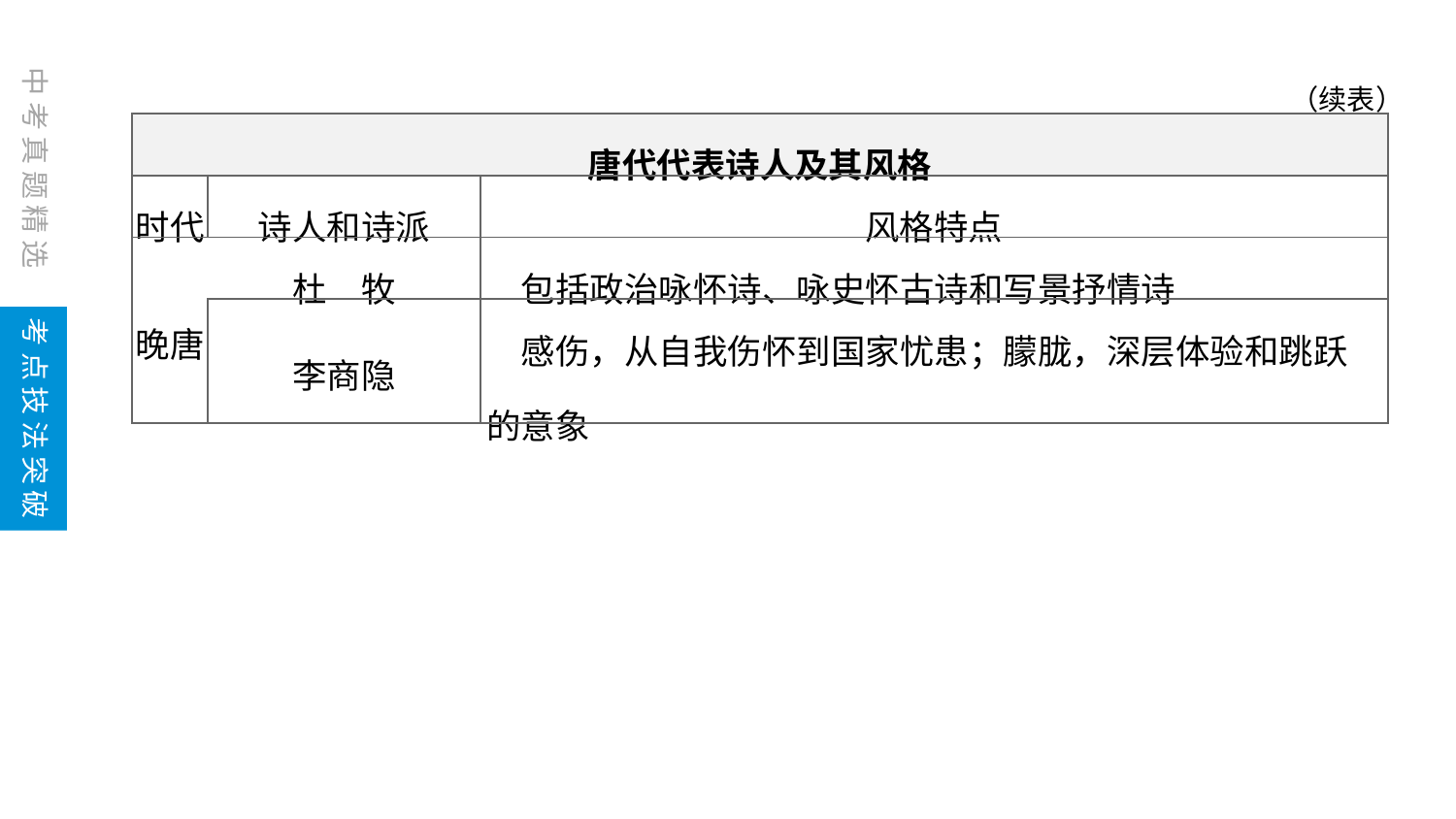

（续表）
| 唐代代表诗人及其风格 |  |  |
| --- | --- | --- |
| 时代 | 诗人和诗派 | 风格特点 |
| 晚唐 | 杜　牧 | 包括政治咏怀诗、咏史怀古诗和写景抒情诗 |
|  | 李商隐 | 感伤，从自我伤怀到国家忧患；朦胧，深层体验和跳跃的意象 |